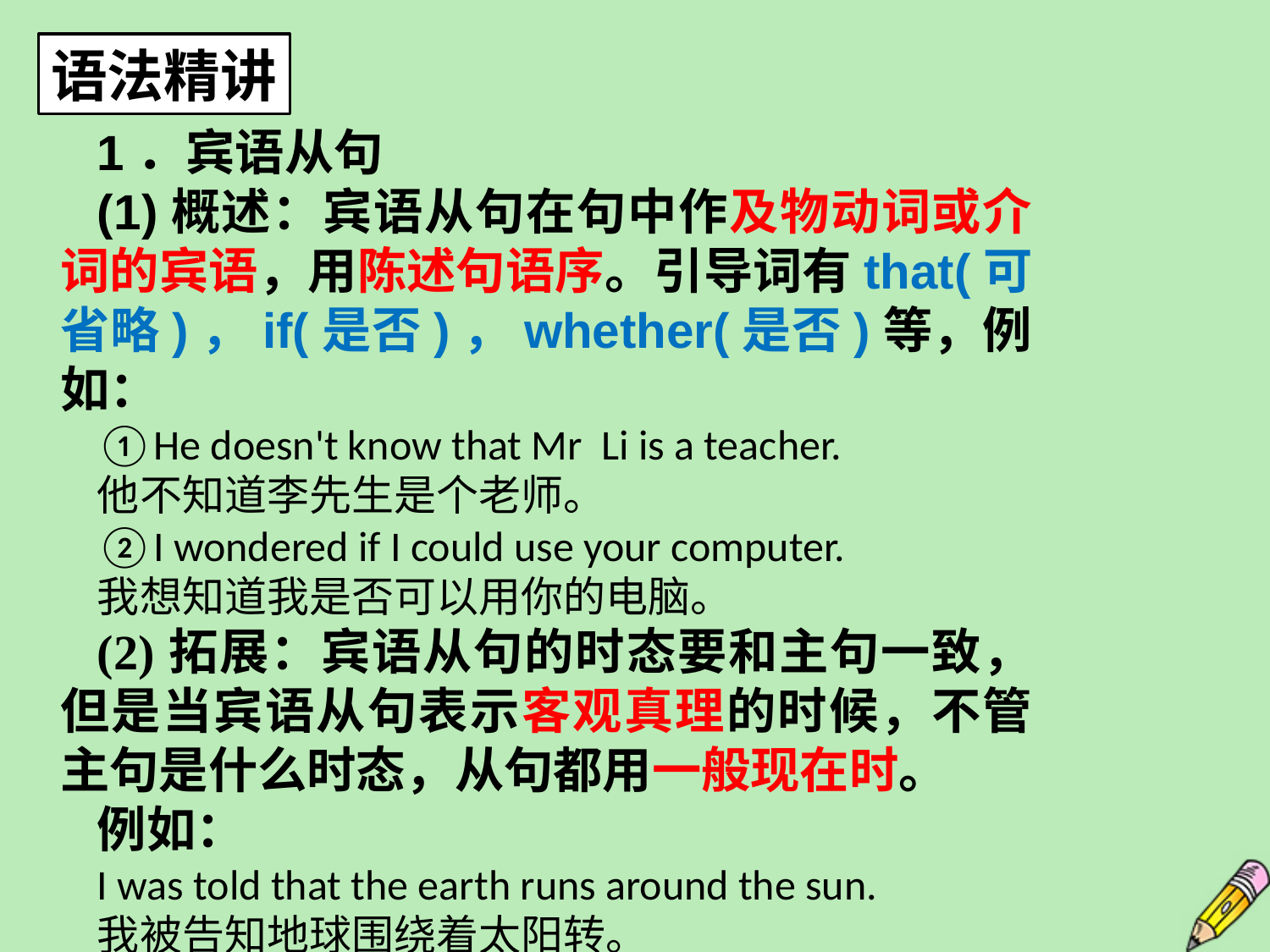

语法精讲
1．宾语从句
(1)概述：宾语从句在句中作及物动词或介词的宾语，用陈述句语序。引导词有that(可省略)，if(是否)，whether(是否)等，例如：
①He doesn't know that Mr  Li is a teacher.
他不知道李先生是个老师。
②I wondered if I could use your computer.
我想知道我是否可以用你的电脑。
(2)拓展：宾语从句的时态要和主句一致，但是当宾语从句表示客观真理的时候，不管主句是什么时态，从句都用一般现在时。
例如：
I was told that the earth runs around the sun.
我被告知地球围绕着太阳转。
15